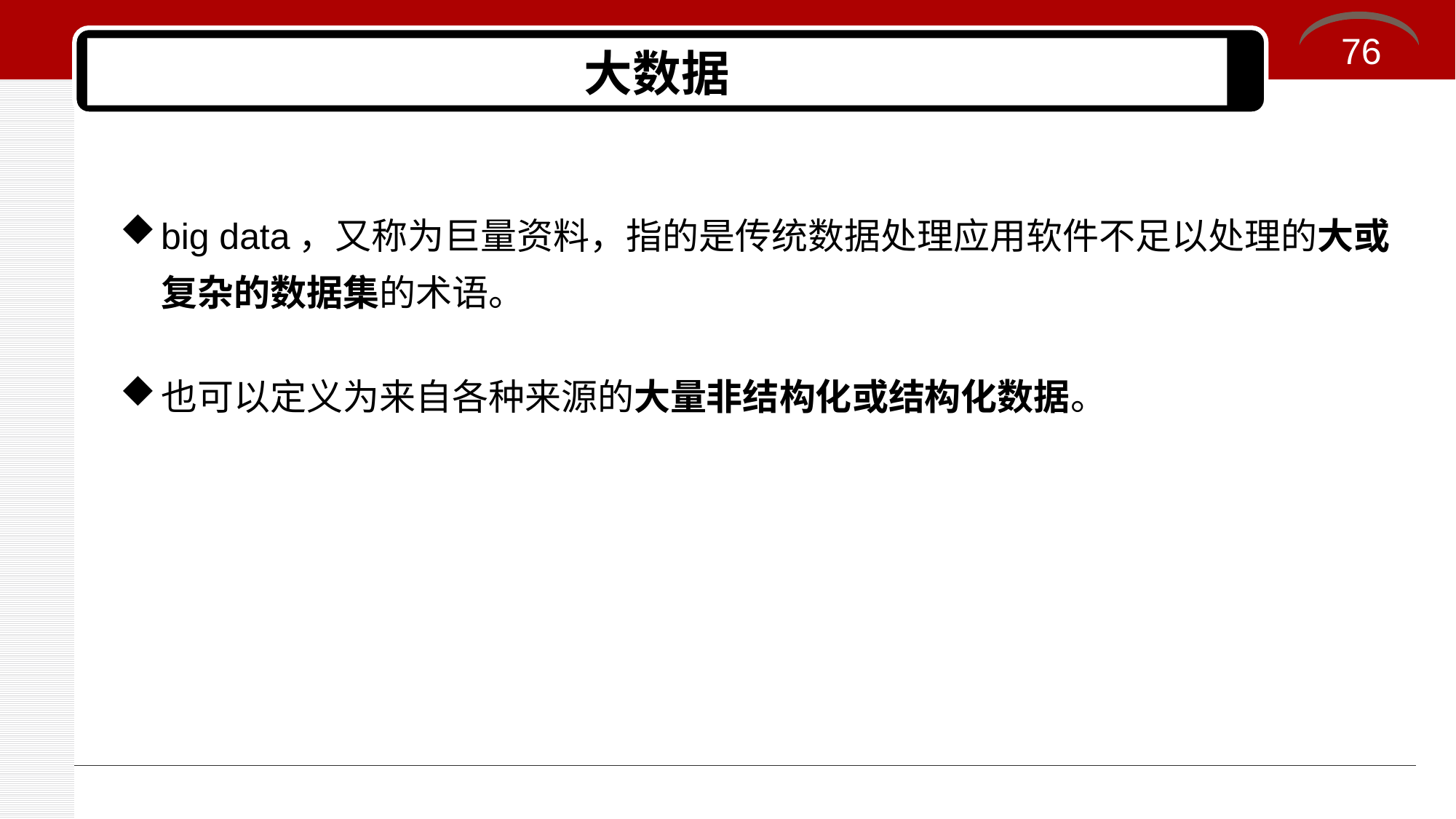

76
# 大数据
big data，又称为巨量资料，指的是传统数据处理应用软件不足以处理的大或复杂的数据集的术语。
也可以定义为来自各种来源的大量非结构化或结构化数据。